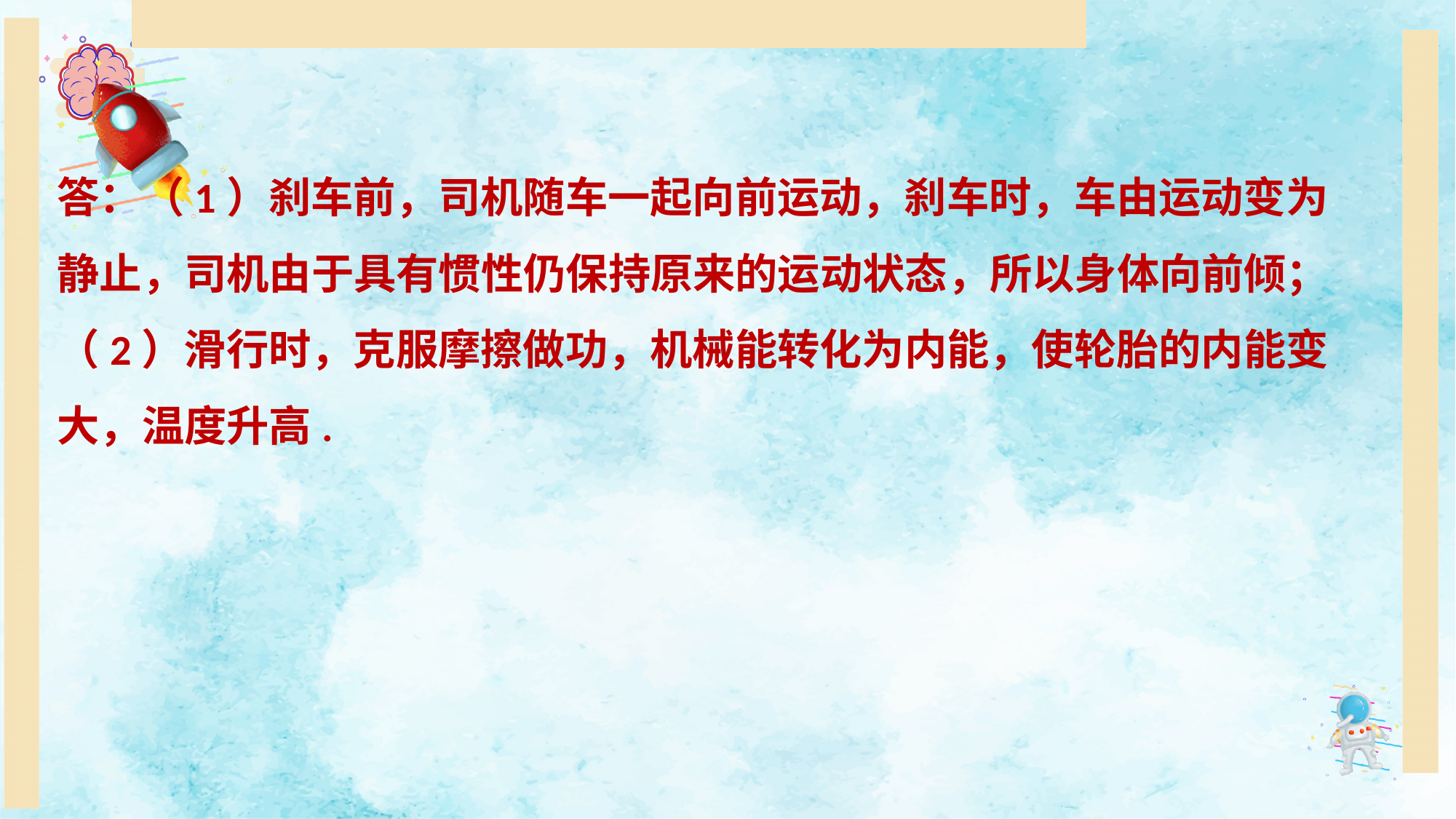

答：（1）刹车前，司机随车一起向前运动，刹车时，车由运动变为静止，司机由于具有惯性仍保持原来的运动状态，所以身体向前倾；
（2）滑行时，克服摩擦做功，机械能转化为内能，使轮胎的内能变大，温度升高.